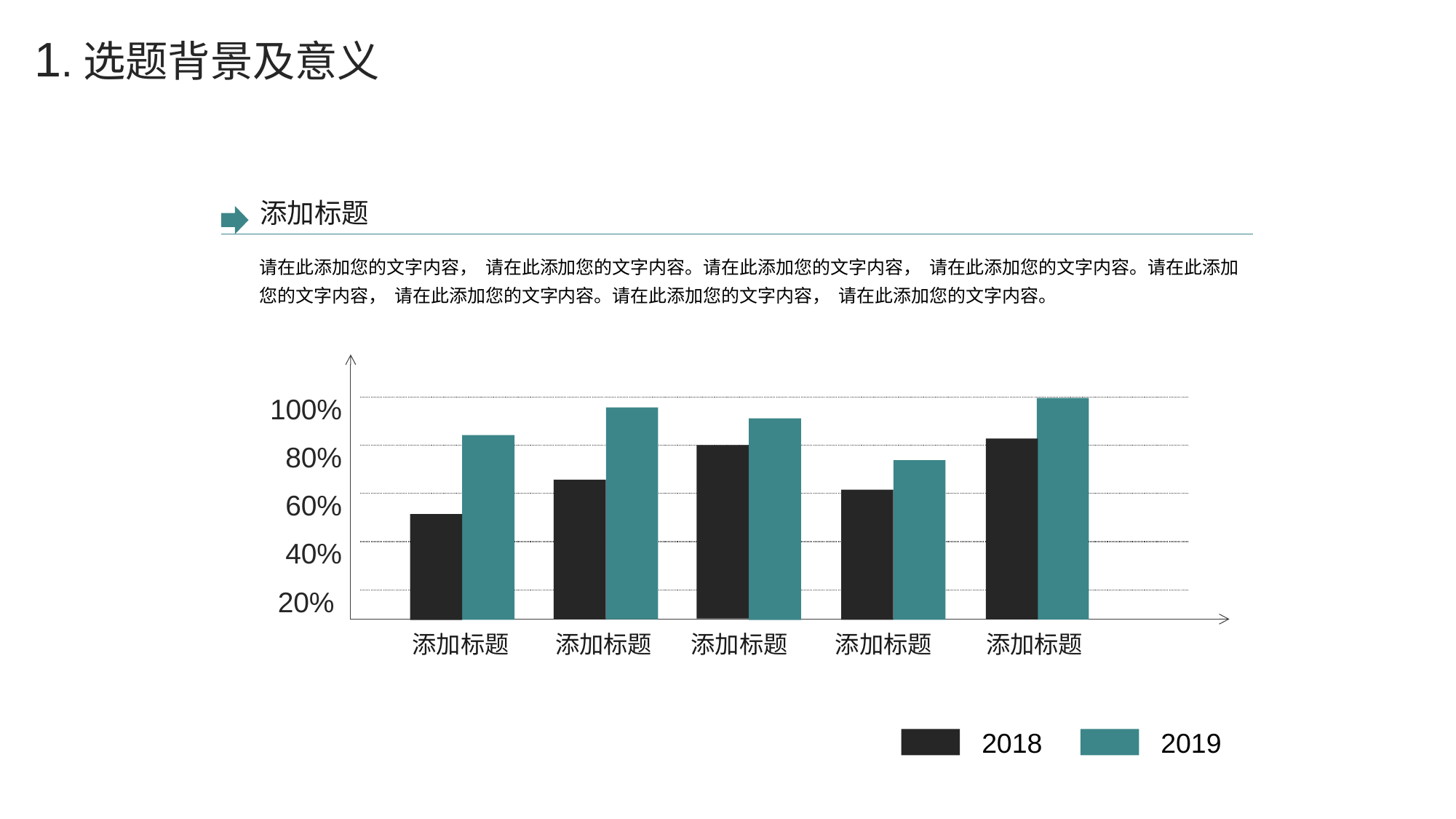

1.选题背景及意义
添加标题

请在此添加您的文字内容，  请在此添加您的文字内容。请在此添加您的文字内容，  请在此添加您的文字内容。请在此添加您的文字内容，  请在此添加您的文字内容。请在此添加您的文字内容，  请在此添加您的文字内容。
100%
80%
60%
40%
20%

添加标题
添加标题
添加标题
添加标题
添加标题
2018
2019